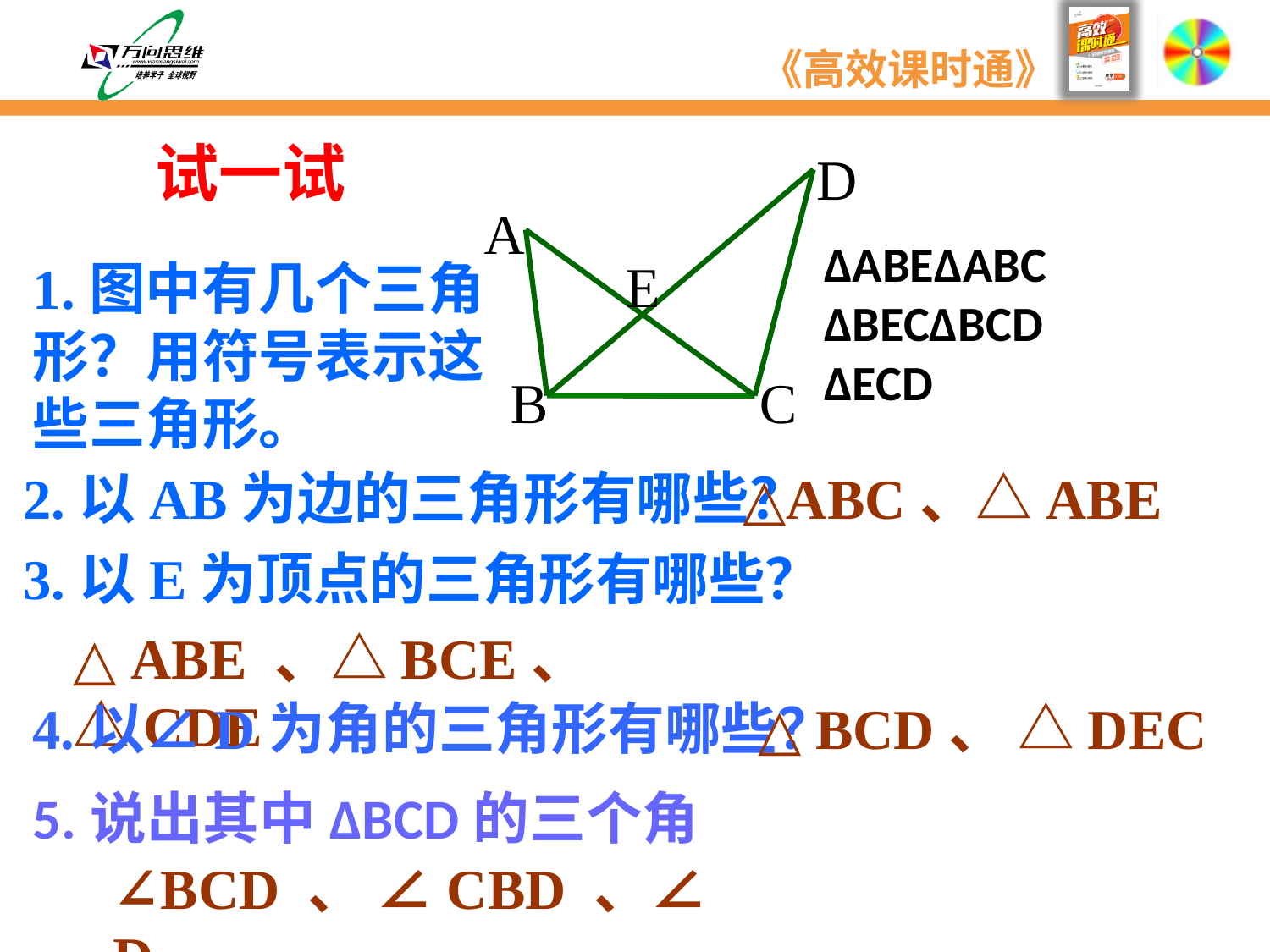

试一试
D

A
E
B
C
ΔABEΔABC
ΔBECΔBCD
ΔECD
1.图中有几个三角形？用符号表示这些三角形。
2.以AB为边的三角形有哪些？
△ABC、△ABE
3.以E为顶点的三角形有哪些？
△ ABE 、△BCE、 △CDE
4.以∠D为角的三角形有哪些？
△ BCD、 △DEC
5.说出其中ΔBCD的三个角
∠BCD 、 ∠CBD 、∠D